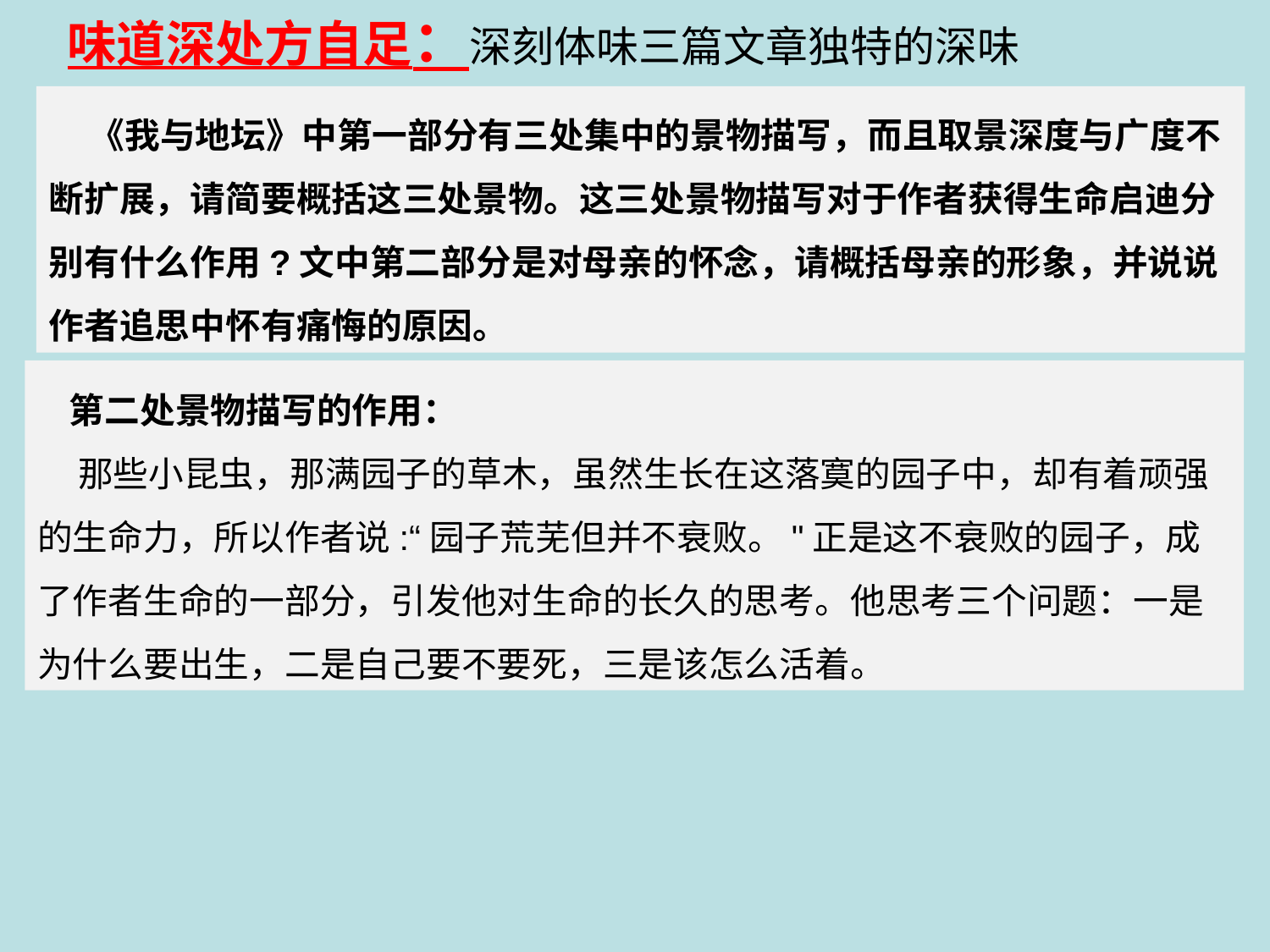

味道深处方自足：深刻体味三篇文章独特的深味
    《我与地坛》中第一部分有三处集中的景物描写，而且取景深度与广度不断扩展，请简要概括这三处景物。这三处景物描写对于作者获得生命启迪分别有什么作用?文中第二部分是对母亲的怀念，请概括母亲的形象，并说说作者追思中怀有痛悔的原因。
   第二处景物描写的作用：
    那些小昆虫，那满园子的草木，虽然生长在这落寞的园子中，却有着顽强的生命力，所以作者说:“园子荒芜但并不衰败。"正是这不衰败的园子，成了作者生命的一部分，引发他对生命的长久的思考。他思考三个问题：一是为什么要出生，二是自己要不要死，三是该怎么活着。